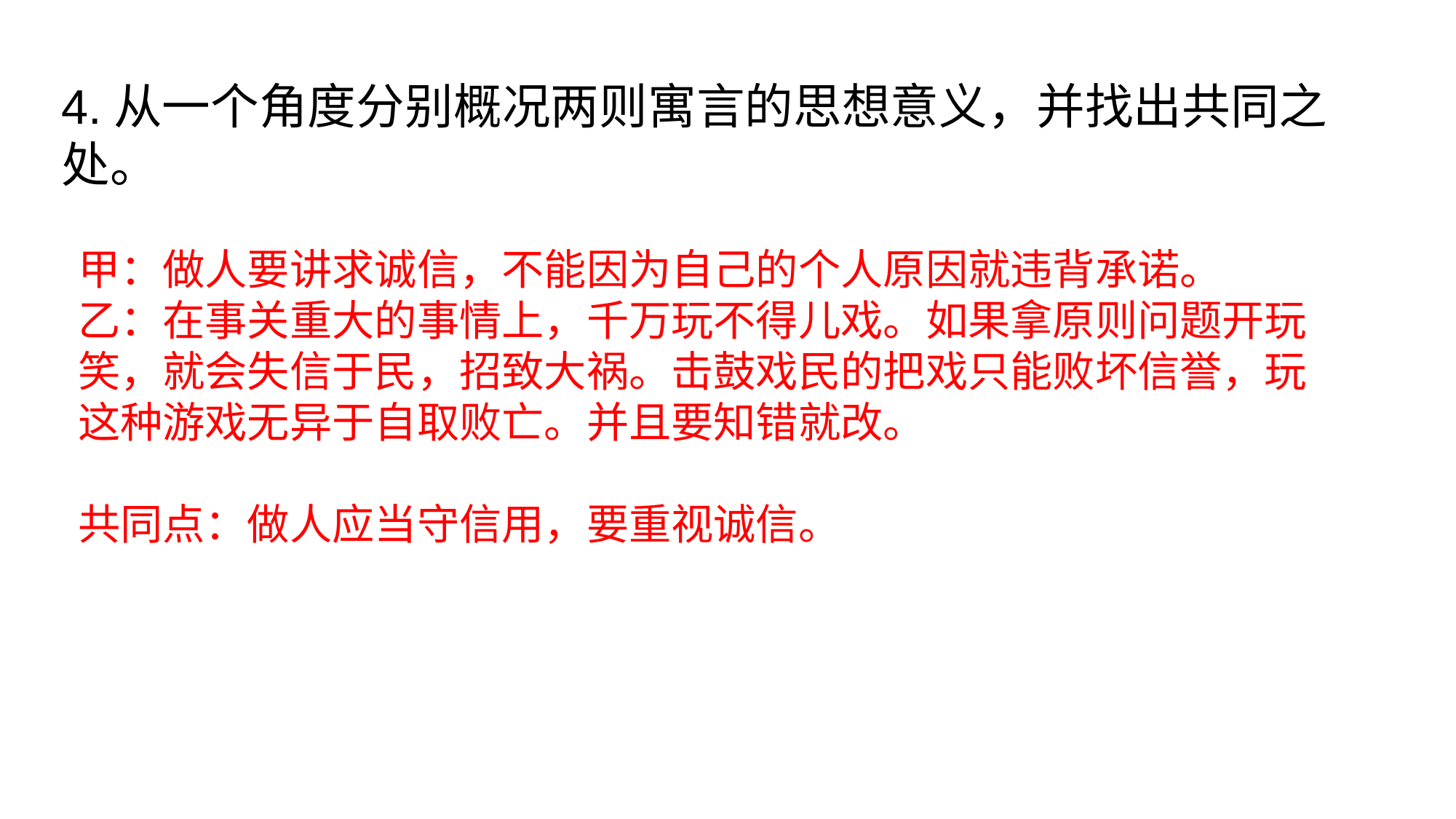

4.从一个角度分别概况两则寓言的思想意义，并找出共同之处。
甲：做人要讲求诚信，不能因为自己的个人原因就违背承诺。
乙：在事关重大的事情上，千万玩不得儿戏。如果拿原则问题开玩笑，就会失信于民，招致大祸。击鼓戏民的把戏只能败坏信誉，玩这种游戏无异于自取败亡。并且要知错就改。

共同点：做人应当守信用，要重视诚信。